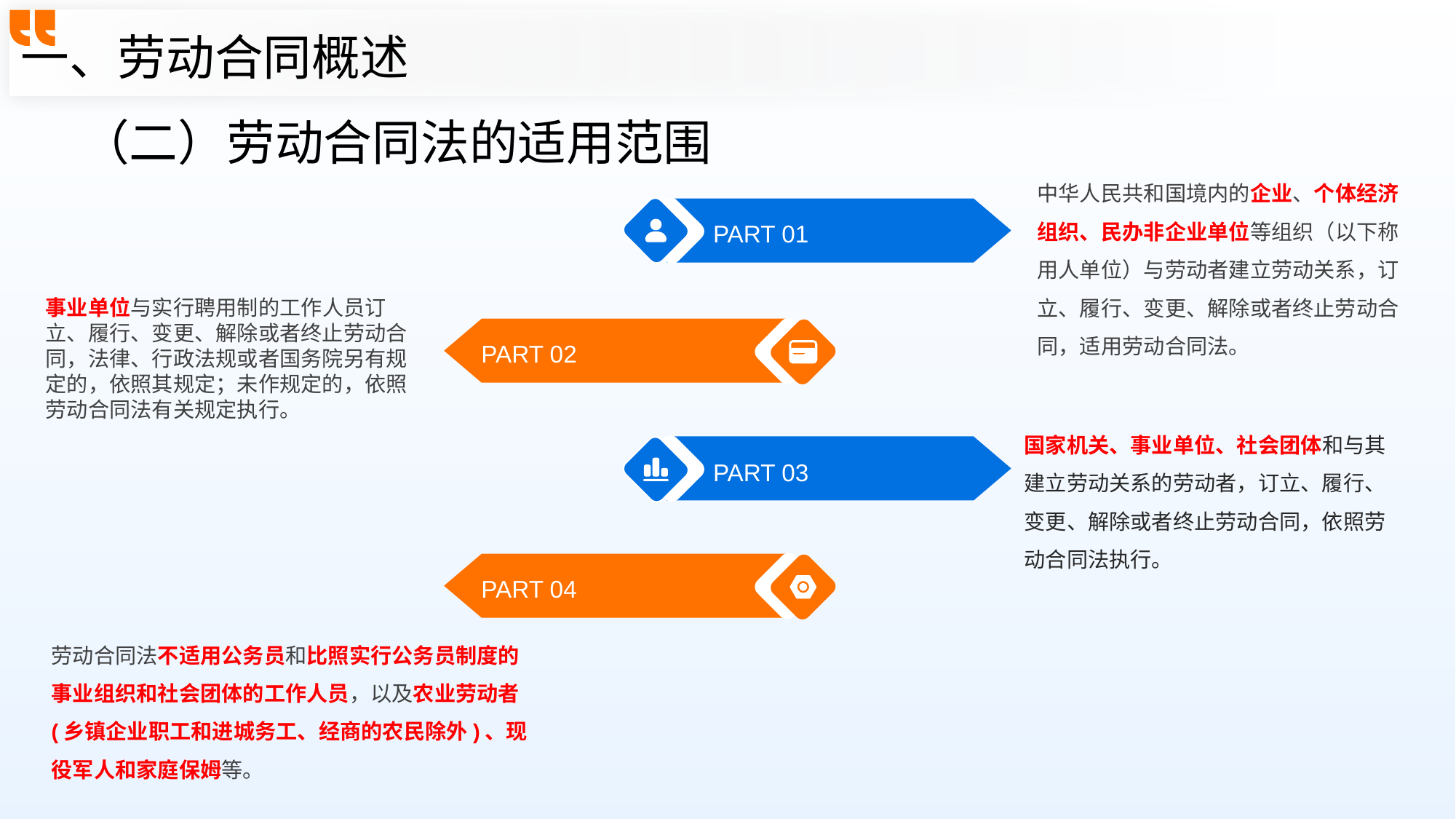

一、劳动合同概述

（二）劳动合同法的适用范围
中华人民共和国境内的企业、个体经济组织、民办非企业单位等组织（以下称用人单位）与劳动者建立劳动关系，订立、履行、变更、解除或者终止劳动合同，适用劳动合同法。

PART 01

事业单位与实行聘用制的工作人员订立、履行、变更、解除或者终止劳动合同，法律、行政法规或者国务院另有规定的，依照其规定；未作规定的，依照劳动合同法有关规定执行。

PART 02

国家机关、事业单位、社会团体和与其建立劳动关系的劳动者，订立、履行、变更、解除或者终止劳动合同，依照劳动合同法执行。

PART 03

PART 04

劳动合同法不适用公务员和比照实行公务员制度的事业组织和社会团体的工作人员，以及农业劳动者 (乡镇企业职工和进城务工、经商的农民除外)、现役军人和家庭保姆等。